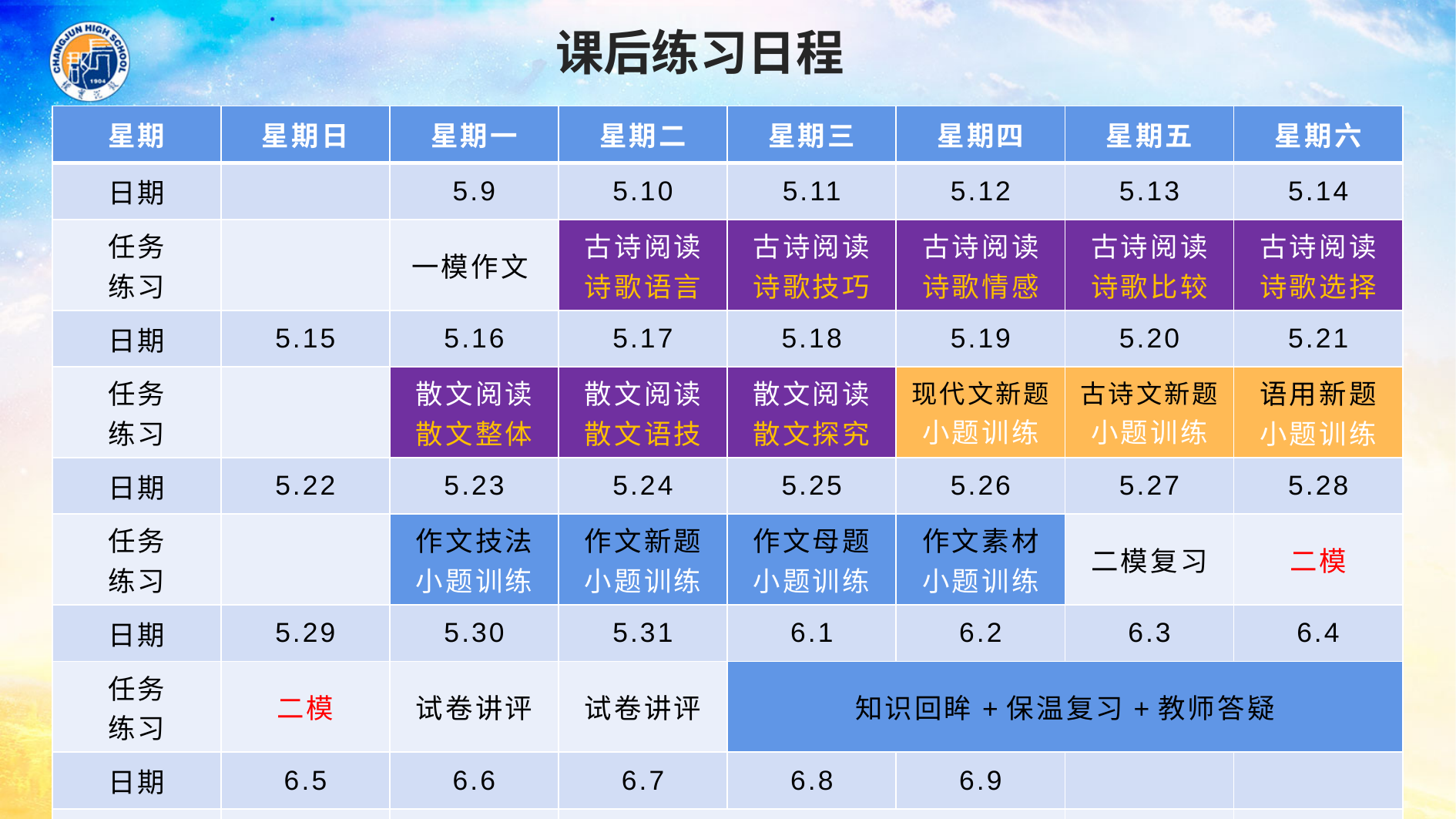

课后练习日程
| 星期 | 星期日 | 星期一 | 星期二 | 星期三 | 星期四 | 星期五 | 星期六 |
| --- | --- | --- | --- | --- | --- | --- | --- |
| 日期 |  | 5.9 | 5.10 | 5.11 | 5.12 | 5.13 | 5.14 |
| 任务 练习 |  | 一模作文 | 古诗阅读 诗歌语言 | 古诗阅读 诗歌技巧 | 古诗阅读 诗歌情感 | 古诗阅读 诗歌比较 | 古诗阅读 诗歌选择 |
| 日期 | 5.15 | 5.16 | 5.17 | 5.18 | 5.19 | 5.20 | 5.21 |
| 任务 练习 |  | 散文阅读 散文整体 | 散文阅读 散文语技 | 散文阅读 散文探究 | 现代文新题 小题训练 | 古诗文新题 小题训练 | 语用新题 小题训练 |
| 日期 | 5.22 | 5.23 | 5.24 | 5.25 | 5.26 | 5.27 | 5.28 |
| 任务 练习 |  | 作文技法 小题训练 | 作文新题 小题训练 | 作文母题 小题训练 | 作文素材 小题训练 | 二模复习 | 二模 |
| 日期 | 5.29 | 5.30 | 5.31 | 6.1 | 6.2 | 6.3 | 6.4 |
| 任务 练习 | 二模 | 试卷讲评 | 试卷讲评 | 知识回眸+保温复习+教师答疑 |  |  |  |
| 日期 | 6.5 | 6.6 | 6.7 | 6.8 | 6.9 |  |  |
| 任务 | 考前一课 |  | 从容应战，高考大捷！ |  |  |  |  |